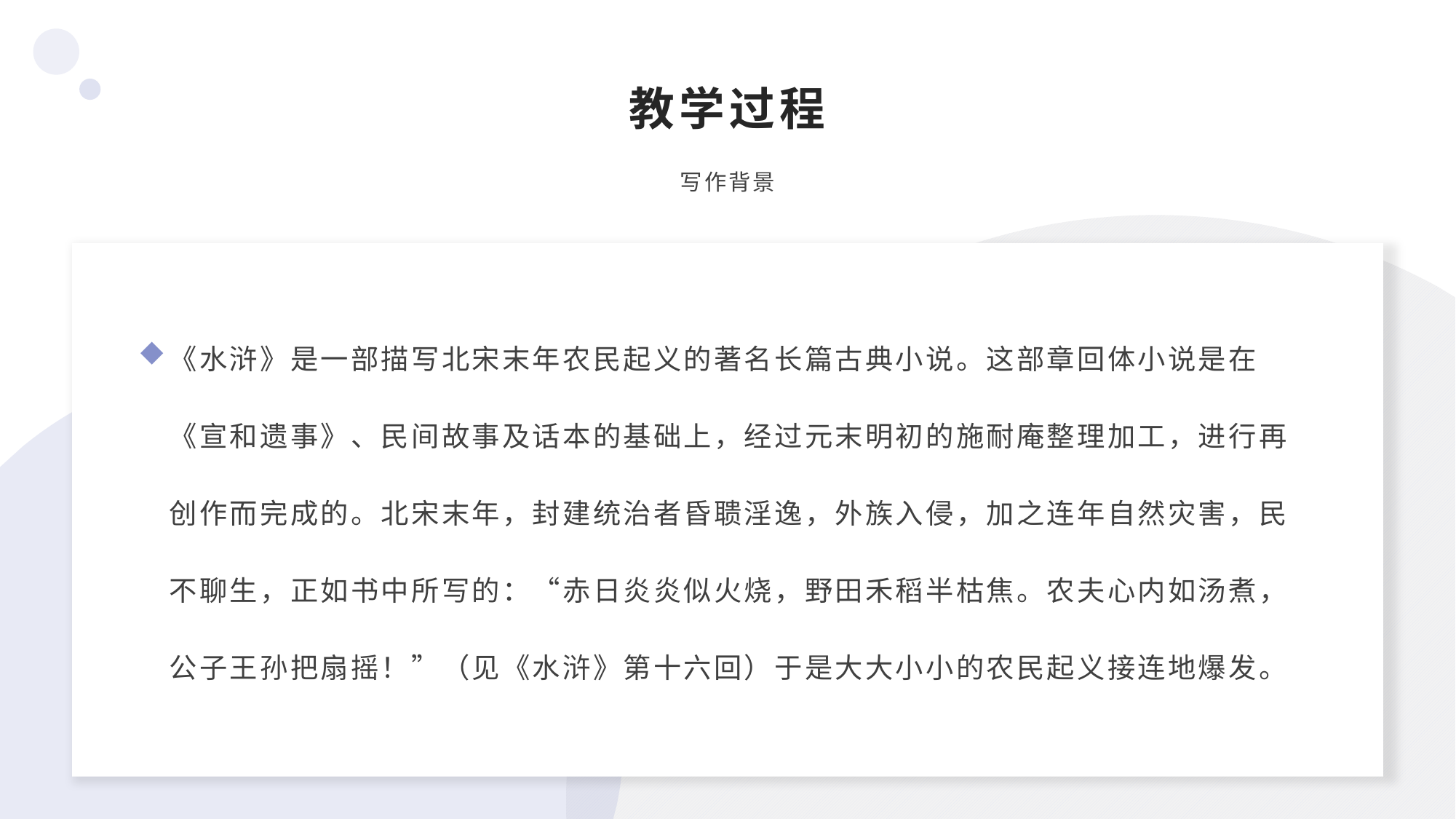

教学过程

写作背景

《水浒》是一部描写北宋末年农民起义的著名长篇古典小说。这部章回体小说是在《宣和遗事》、民间故事及话本的基础上，经过元末明初的施耐庵整理加工，进行再创作而完成的。北宋末年，封建统治者昏聩淫逸，外族入侵，加之连年自然灾害，民不聊生，正如书中所写的：“赤日炎炎似火烧，野田禾稻半枯焦。农夫心内如汤煮，公子王孙把扇摇！”（见《水浒》第十六回）于是大大小小的农民起义接连地爆发。